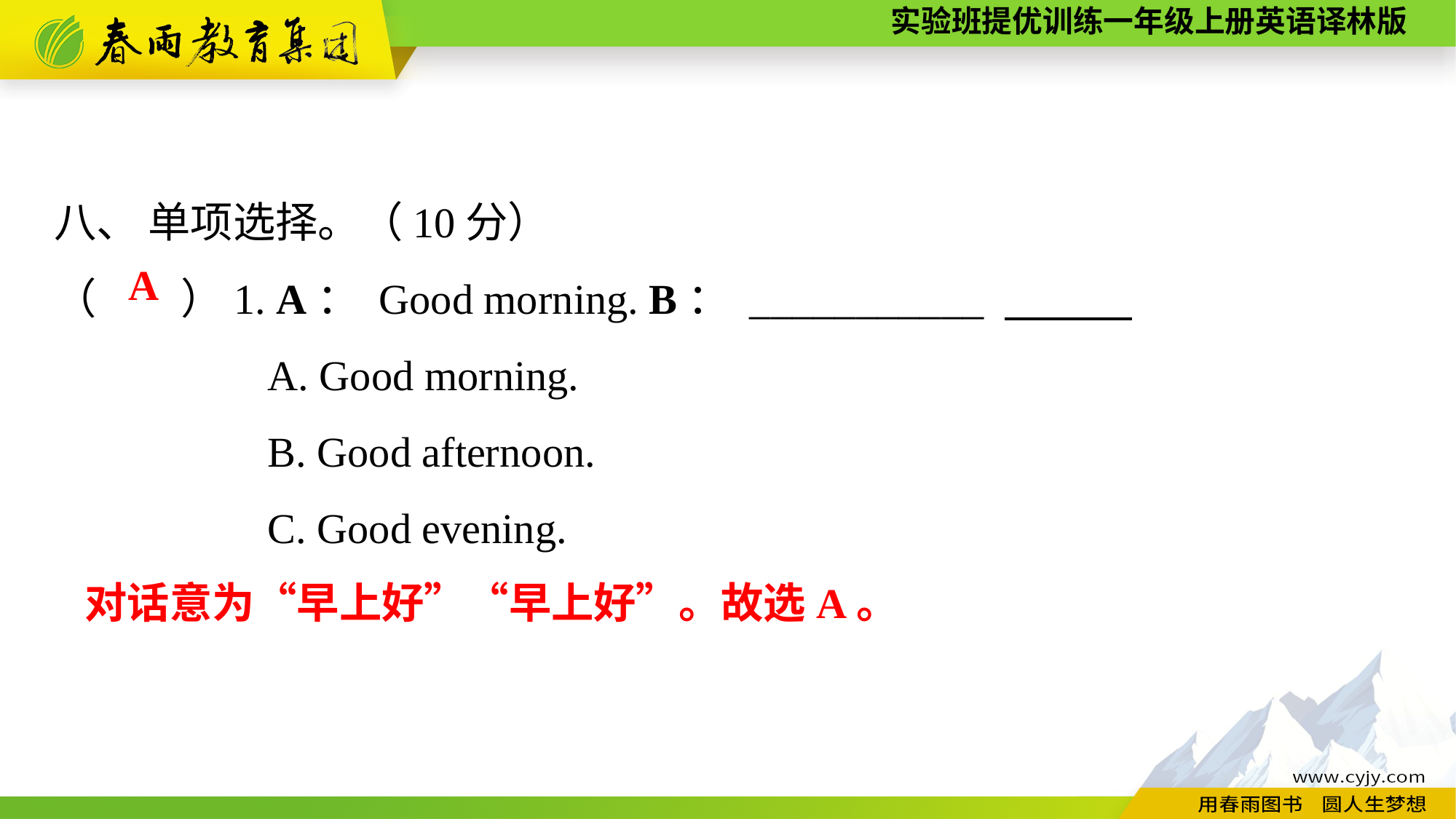

八、 单项选择。（10分）
（　　）1. A： Good morning. B： ___________
A. Good morning.
B. Good afternoon.
C. Good evening.
A
对话意为“早上好”“早上好”。故选A。